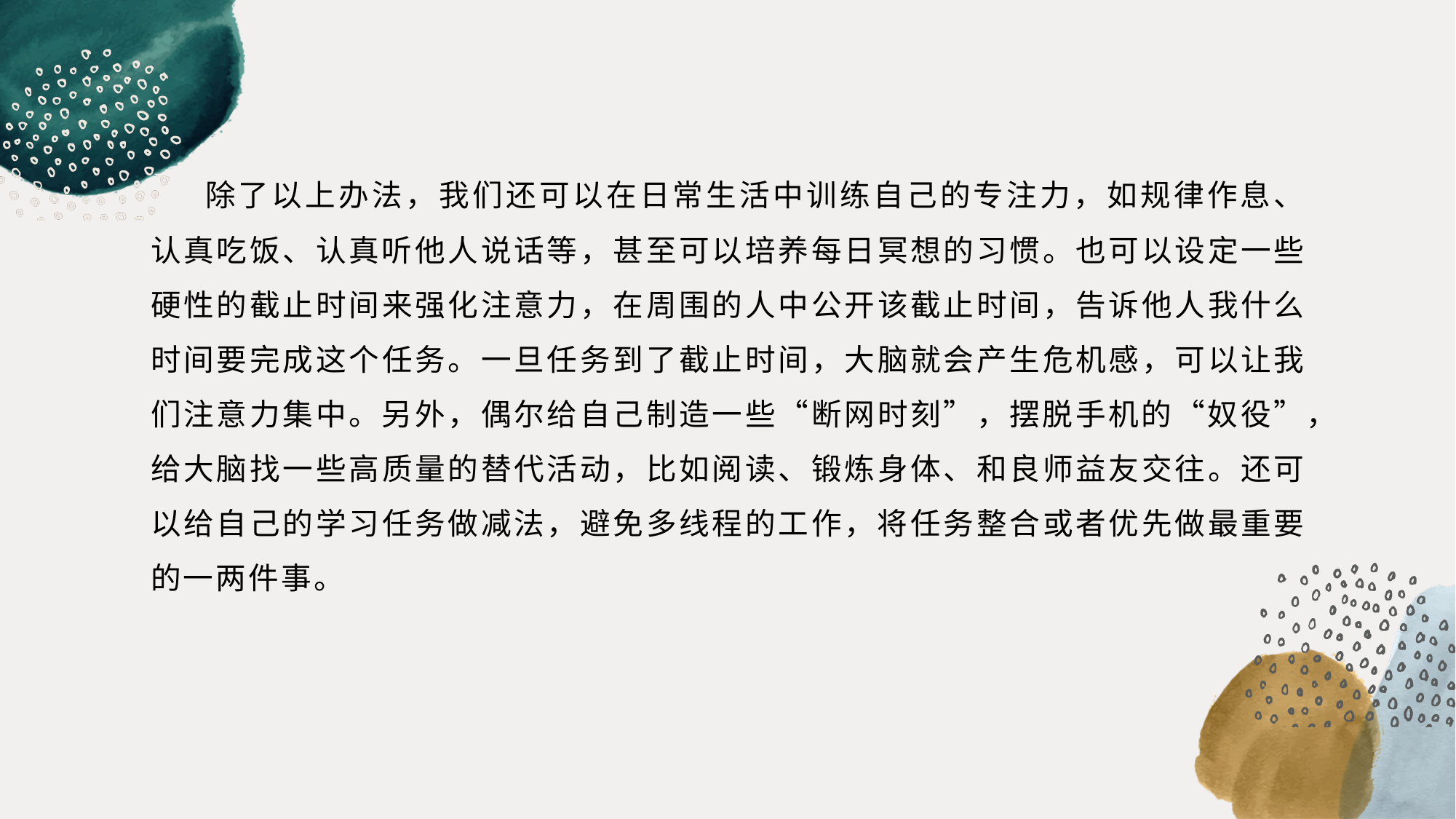

除了以上办法，我们还可以在日常生活中训练自己的专注力，如规律作息、认真吃饭、认真听他人说话等，甚至可以培养每日冥想的习惯。也可以设定一些硬性的截止时间来强化注意力，在周围的人中公开该截止时间，告诉他人我什么时间要完成这个任务。一旦任务到了截止时间，大脑就会产生危机感，可以让我们注意力集中。另外，偶尔给自己制造一些“断网时刻”，摆脱手机的“奴役”，给大脑找一些高质量的替代活动，比如阅读、锻炼身体、和良师益友交往。还可以给自己的学习任务做减法，避免多线程的工作，将任务整合或者优先做最重要的一两件事。